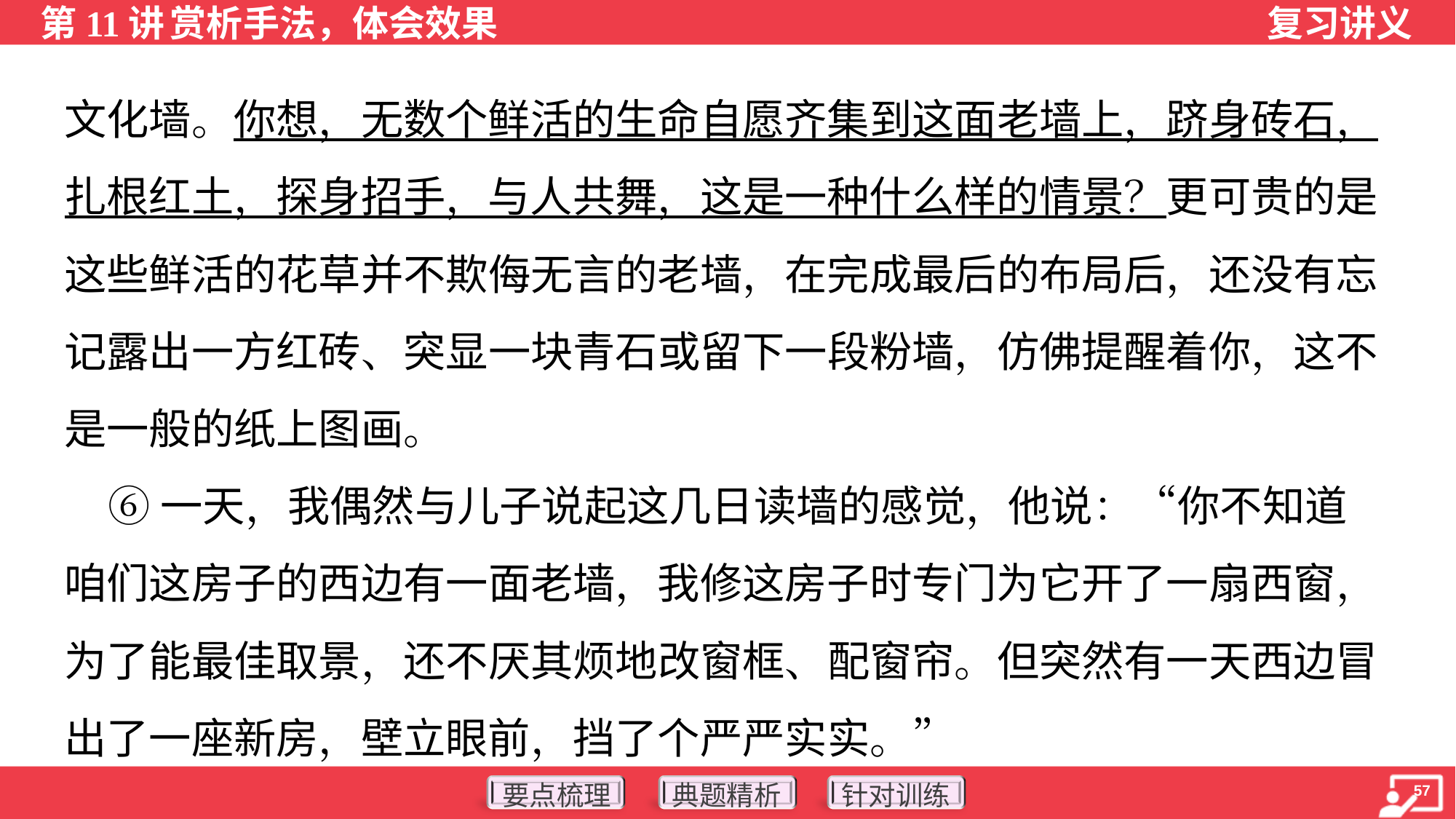

文化墙。你想，无数个鲜活的生命自愿齐集到这面老墙上，跻身砖石，
扎根红土，探身招手，与人共舞，这是一种什么样的情景？更可贵的是
这些鲜活的花草并不欺侮无言的老墙，在完成最后的布局后，还没有忘
记露出一方红砖、突显一块青石或留下一段粉墙，仿佛提醒着你，这不
是一般的纸上图画。
    ⑥一天，我偶然与儿子说起这几日读墙的感觉，他说：“你不知道
咱们这房子的西边有一面老墙，我修这房子时专门为它开了一扇西窗，
为了能最佳取景，还不厌其烦地改窗框、配窗帘。但突然有一天西边冒
出了一座新房，壁立眼前，挡了个严严实实。”